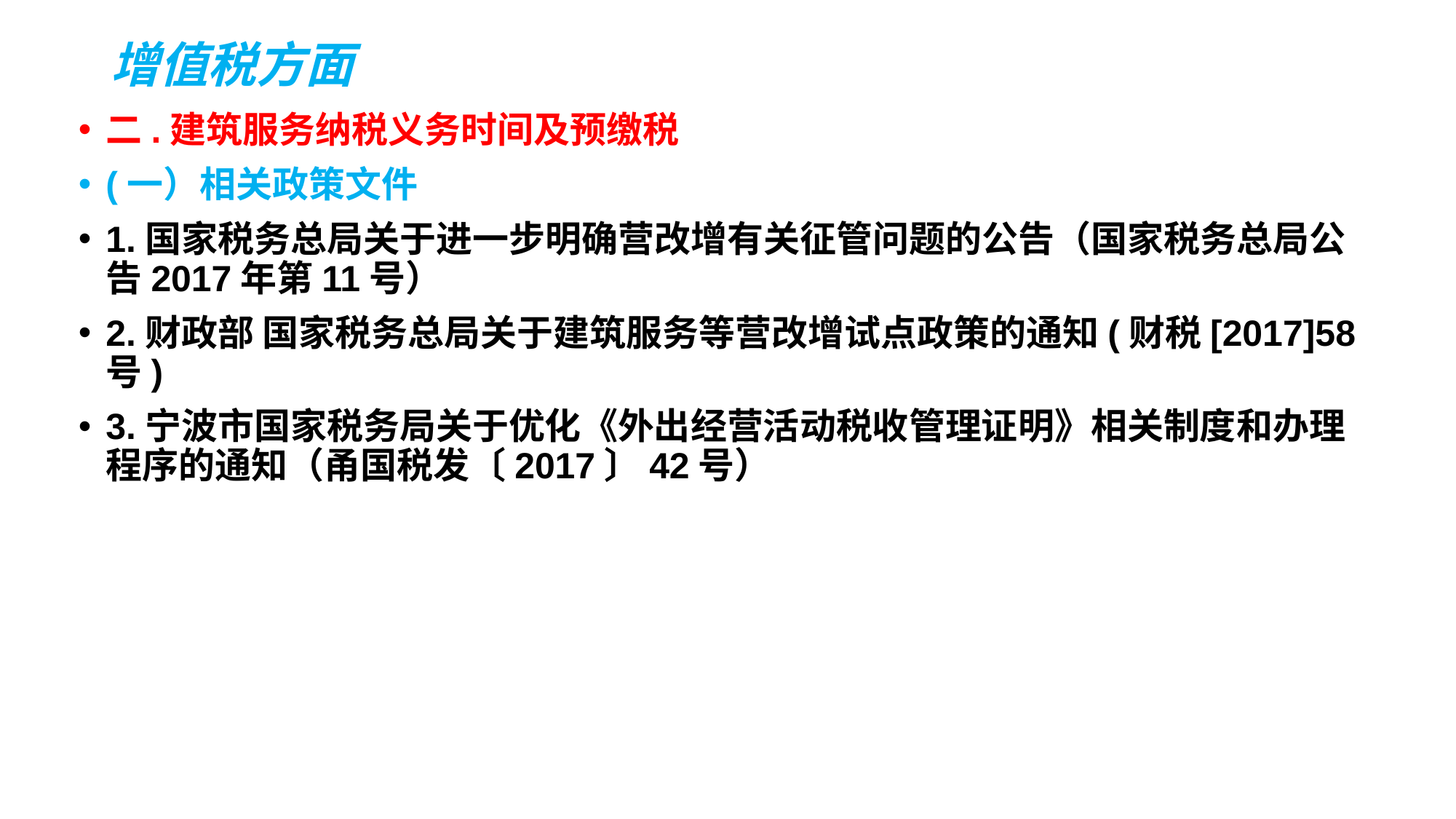

# 增值税方面
二.建筑服务纳税义务时间及预缴税
(一）相关政策文件
1.国家税务总局关于进一步明确营改增有关征管问题的公告（国家税务总局公告2017年第11号）
2.财政部 国家税务总局关于建筑服务等营改增试点政策的通知(财税[2017]58号)
3.宁波市国家税务局关于优化《外出经营活动税收管理证明》相关制度和办理程序的通知（甬国税发〔2017〕42号）